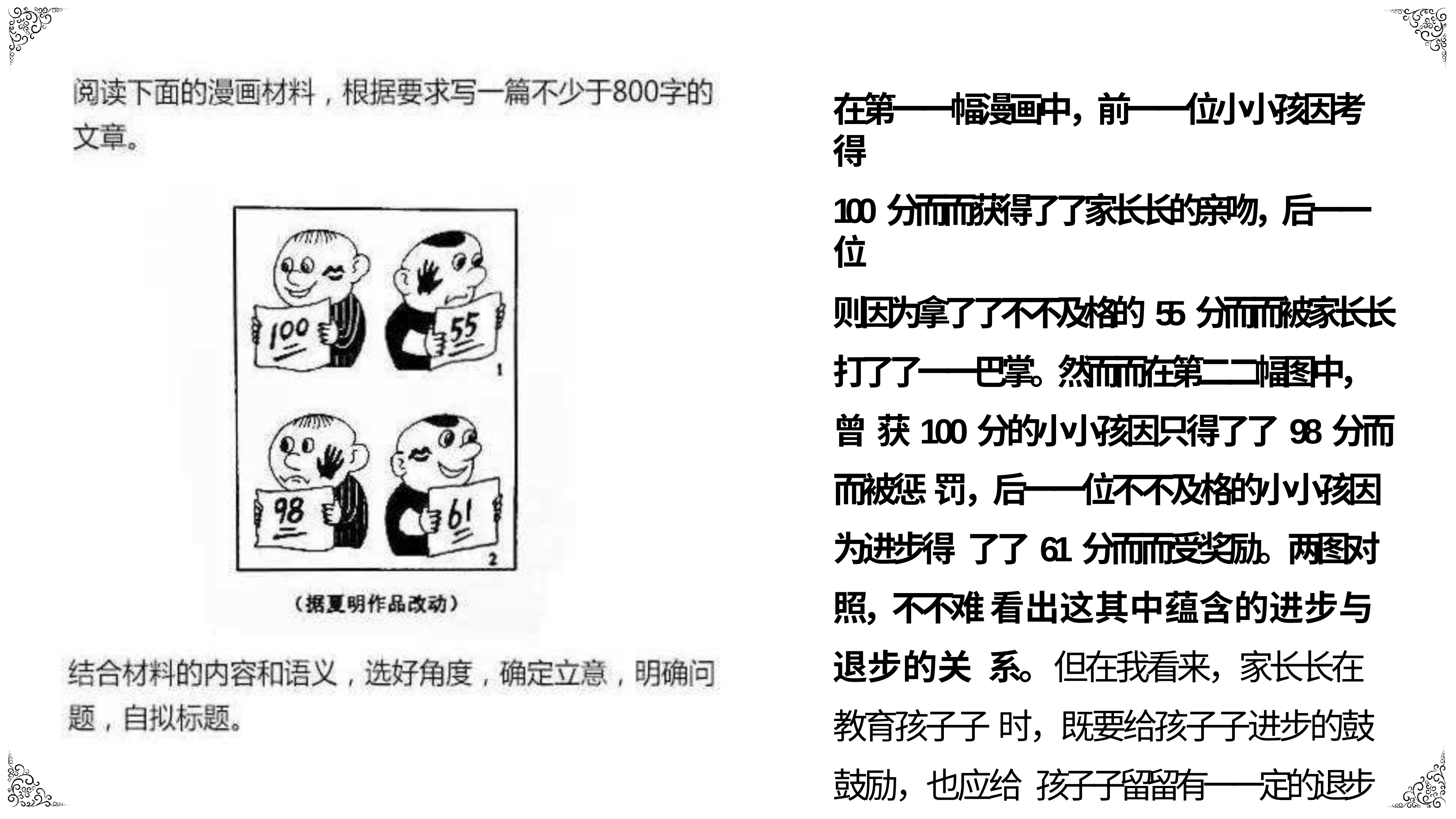

在第⼀一幅漫画中，前⼀一位⼩小孩因考得
100分⽽而获得了了家⻓长的亲吻，后⼀一位
则因为拿了了不不及格的55分⽽而被家⻓长  打了了⼀一巴掌。然⽽而在第⼆二幅图中，曾  获100分的⼩小孩因只得了了98分⽽而被惩  罚，后⼀一位不不及格的⼩小孩因为进步得  了了61分⽽而受奖励。两图对照，不不难  看出这其中蕴含的进步与退步的关  系。但在我看来，家⻓长在教育孩⼦子  时，既要给孩⼦子进步的⿎鼓励，也应给  孩⼦子留留有⼀一定的退步空间。